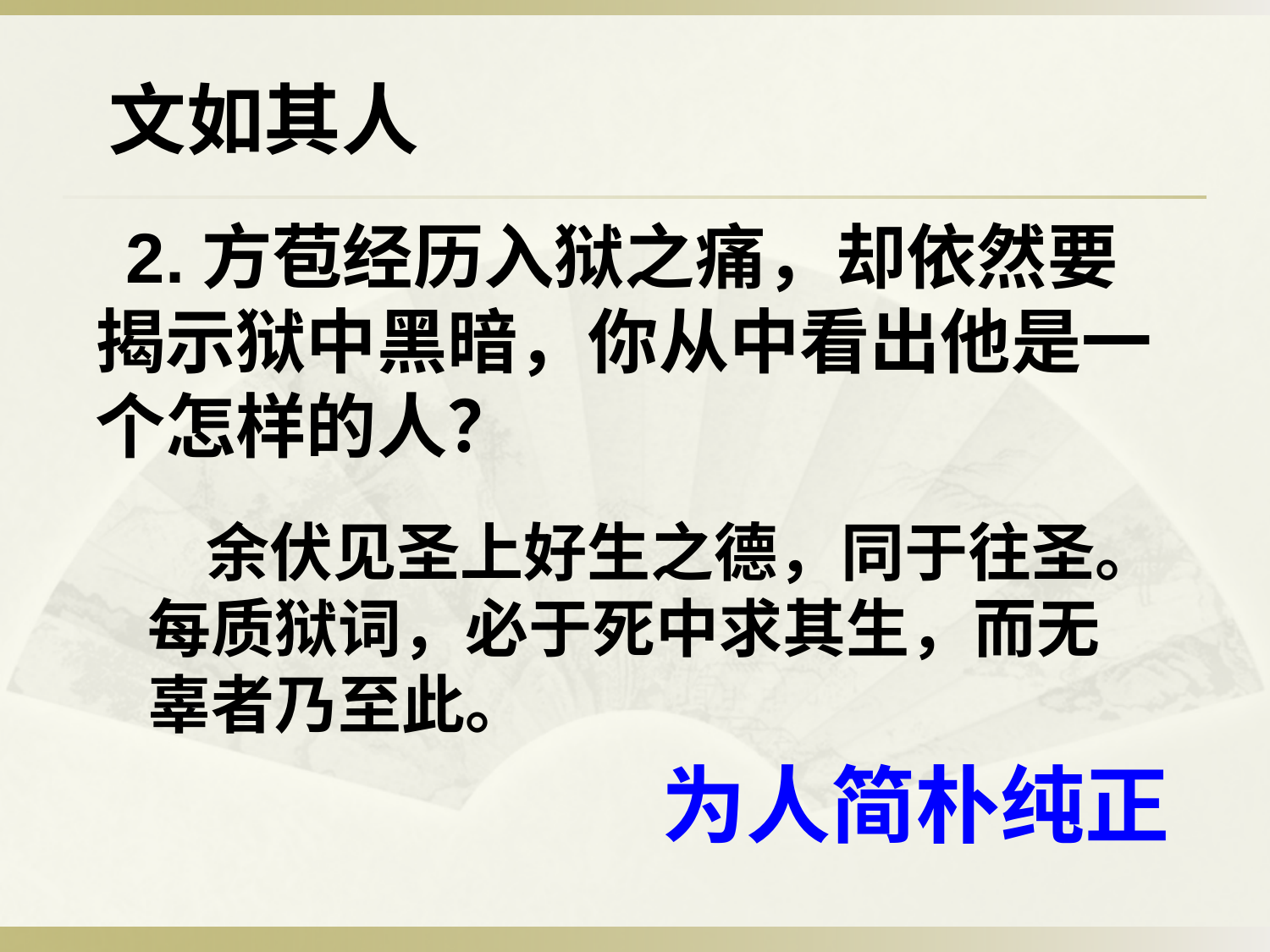

# 文如其人
    2.方苞经历入狱之痛，却依然要揭示狱中黑暗，你从中看出他是一个怎样的人？
   余伏见圣上好生之德，同于往圣。每质狱词，必于死中求其生，而无辜者乃至此。
为人简朴纯正